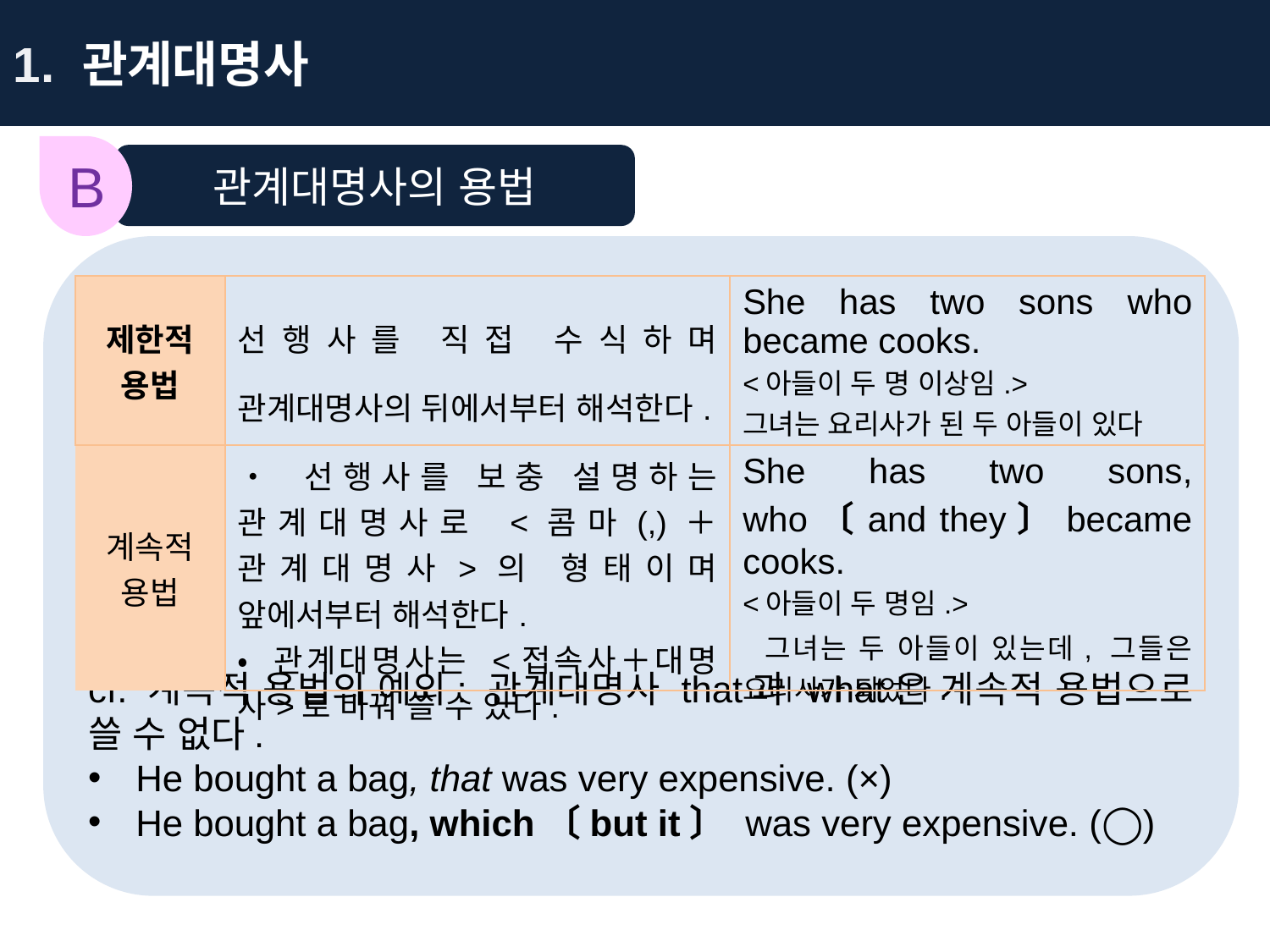

1. 관계대명사

관계대명사의 용법
B

cf. 계속적 용법의 예외: 관계대명사 that과 what은 계속적 용법으로 쓸 수 없다.
He bought a bag, that was very expensive. (×)
He bought a bag, which〔but it〕 was very expensive. (◯)
| 제한적 용법 | 선행사를 직접 수식하며 관계대명사의 뒤에서부터 해석한다. | She has two sons who became cooks. <아들이 두 명 이상임.> 그녀는 요리사가 된 두 아들이 있다 |
| --- | --- | --- |
| 계속적 용법 | • 선행사를 보충 설명하는 관계대명사로 <콤마(,)＋관계대명사>의 형태이며 앞에서부터 해석한다. • 관계대명사는 <접속사＋대명사>로 바꿔 쓸 수 있다. | She has two sons, who〔and they〕became cooks. <아들이 두 명임.> 그녀는 두 아들이 있는데, 그들은 요리사가 되었다. |